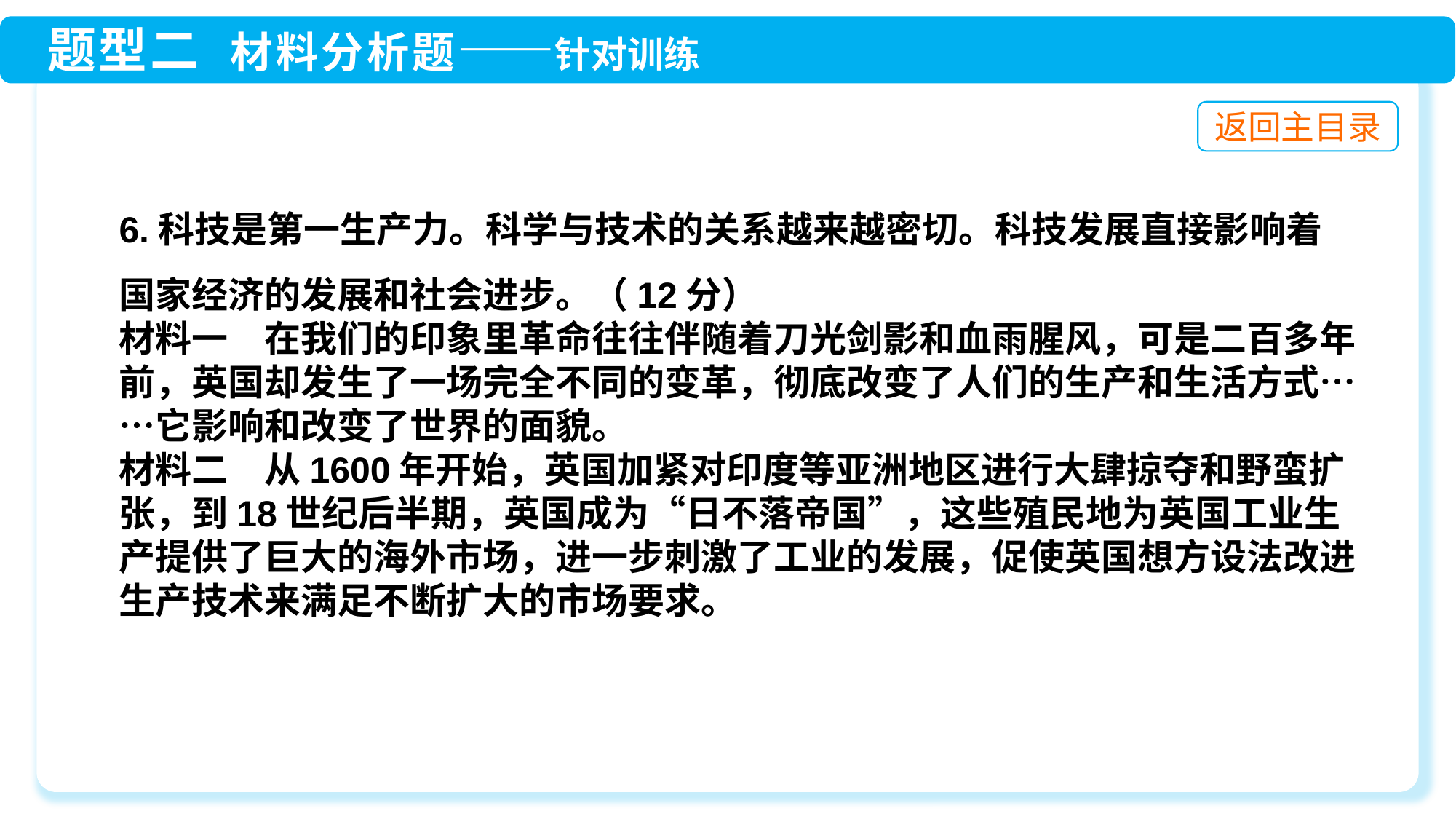

6.科技是第一生产力。科学与技术的关系越来越密切。科技发展直接影响着国家经济的发展和社会进步。（12分）
材料一　在我们的印象里革命往往伴随着刀光剑影和血雨腥风，可是二百多年前，英国却发生了一场完全不同的变革，彻底改变了人们的生产和生活方式……它影响和改变了世界的面貌。
材料二　从1600年开始，英国加紧对印度等亚洲地区进行大肆掠夺和野蛮扩张，到18世纪后半期，英国成为“日不落帝国”，这些殖民地为英国工业生产提供了巨大的海外市场，进一步刺激了工业的发展，促使英国想方设法改进生产技术来满足不断扩大的市场要求。